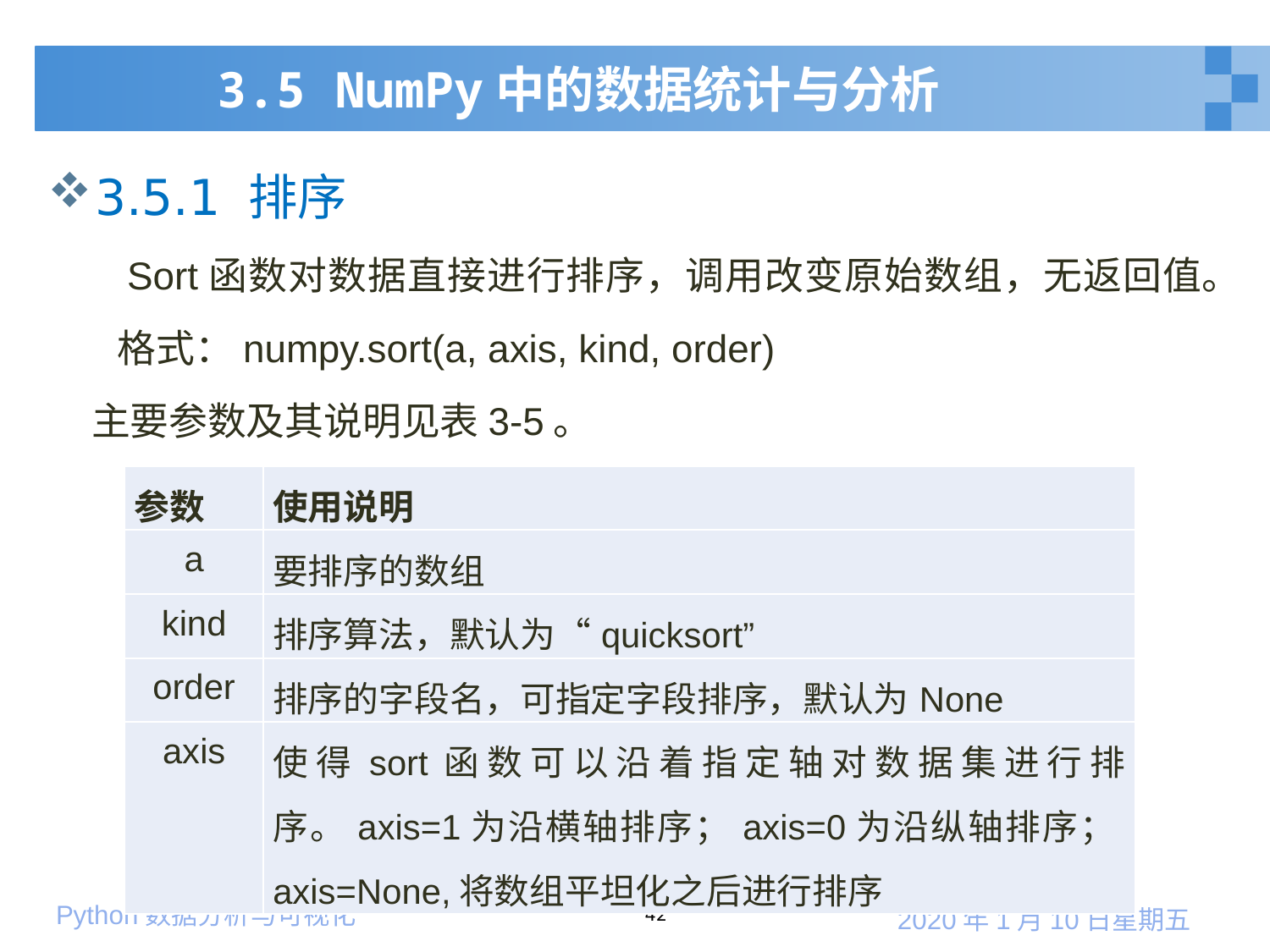

# 3.5 NumPy中的数据统计与分析
3.5.1 排序
      Sort函数对数据直接进行排序，调用改变原始数组，无返回值。
      格式：numpy.sort(a, axis, kind, order)
   主要参数及其说明见表3-5。

| 参数 | 使用说明 |
| --- | --- |
| a | 要排序的数组 |
| kind | 排序算法，默认为“quicksort” |
| order | 排序的字段名，可指定字段排序，默认为None |
| axis | 使得sort函数可以沿着指定轴对数据集进行排序。axis=1为沿横轴排序；axis=0为沿纵轴排序；axis=None,将数组平坦化之后进行排序 |
42
2020年1月10日星期五